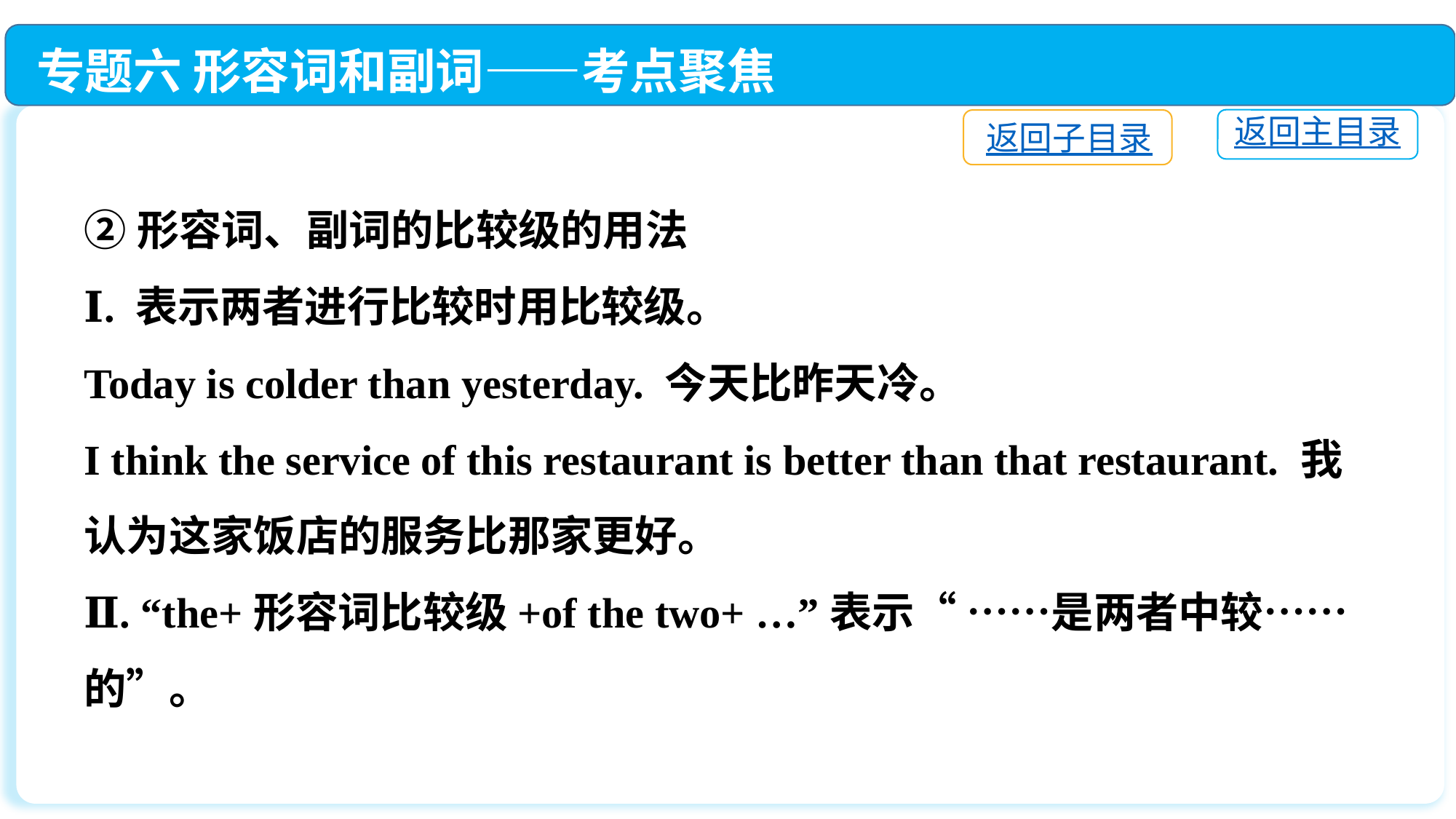

专题六 形容词和副词——考点聚焦

返回主目录

返回子目录
②形容词、副词的比较级的用法
Ⅰ. 表示两者进行比较时用比较级。
Today is colder than yesterday. 今天比昨天冷。
I think the service of this restaurant is better than that restaurant. 我认为这家饭店的服务比那家更好。
Ⅱ. “the+形容词比较级+of the two+ …”表示“ ……是两者中较……的”。